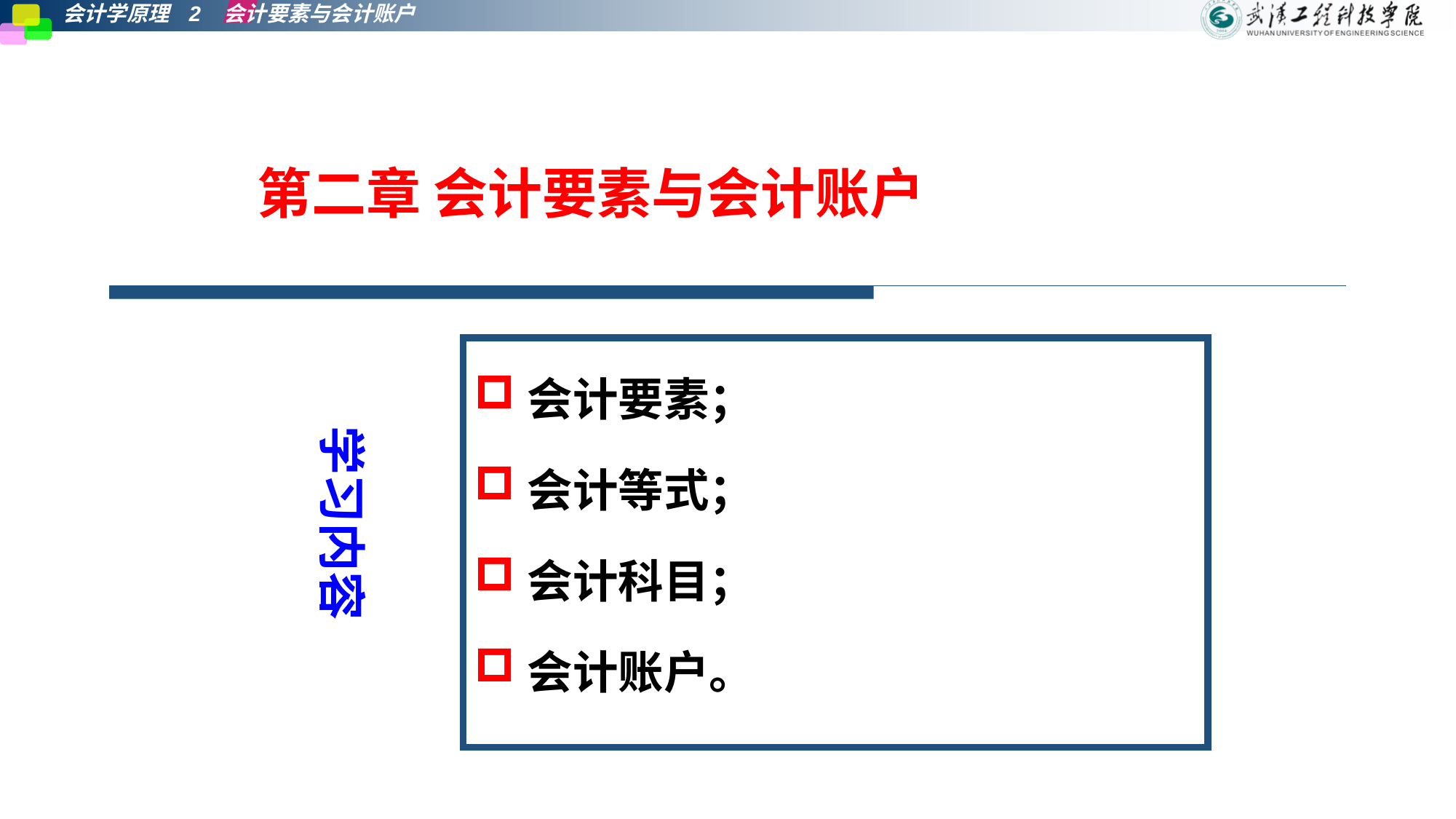

第二章 会计要素与会计账户
会计要素；
会计等式；
会计科目；
会计账户。

学习内容